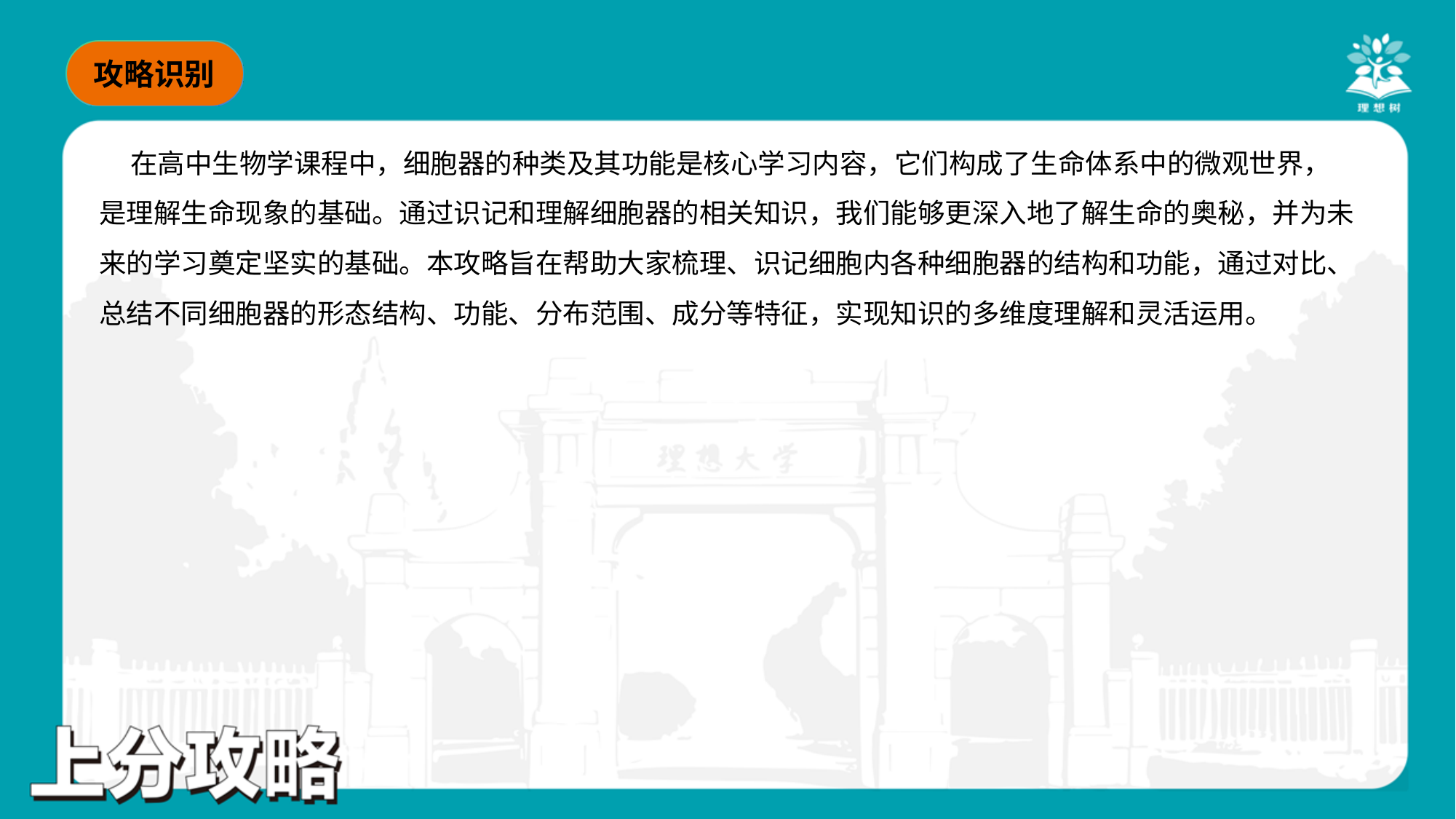

在高中生物学课程中，细胞器的种类及其功能是核心学习内容，它们构成了生命体系中的微观世界，
是理解生命现象的基础。通过识记和理解细胞器的相关知识，我们能够更深入地了解生命的奥秘，并为未
来的学习奠定坚实的基础。本攻略旨在帮助大家梳理、识记细胞内各种细胞器的结构和功能，通过对比、
总结不同细胞器的形态结构、功能、分布范围、成分等特征，实现知识的多维度理解和灵活运用。